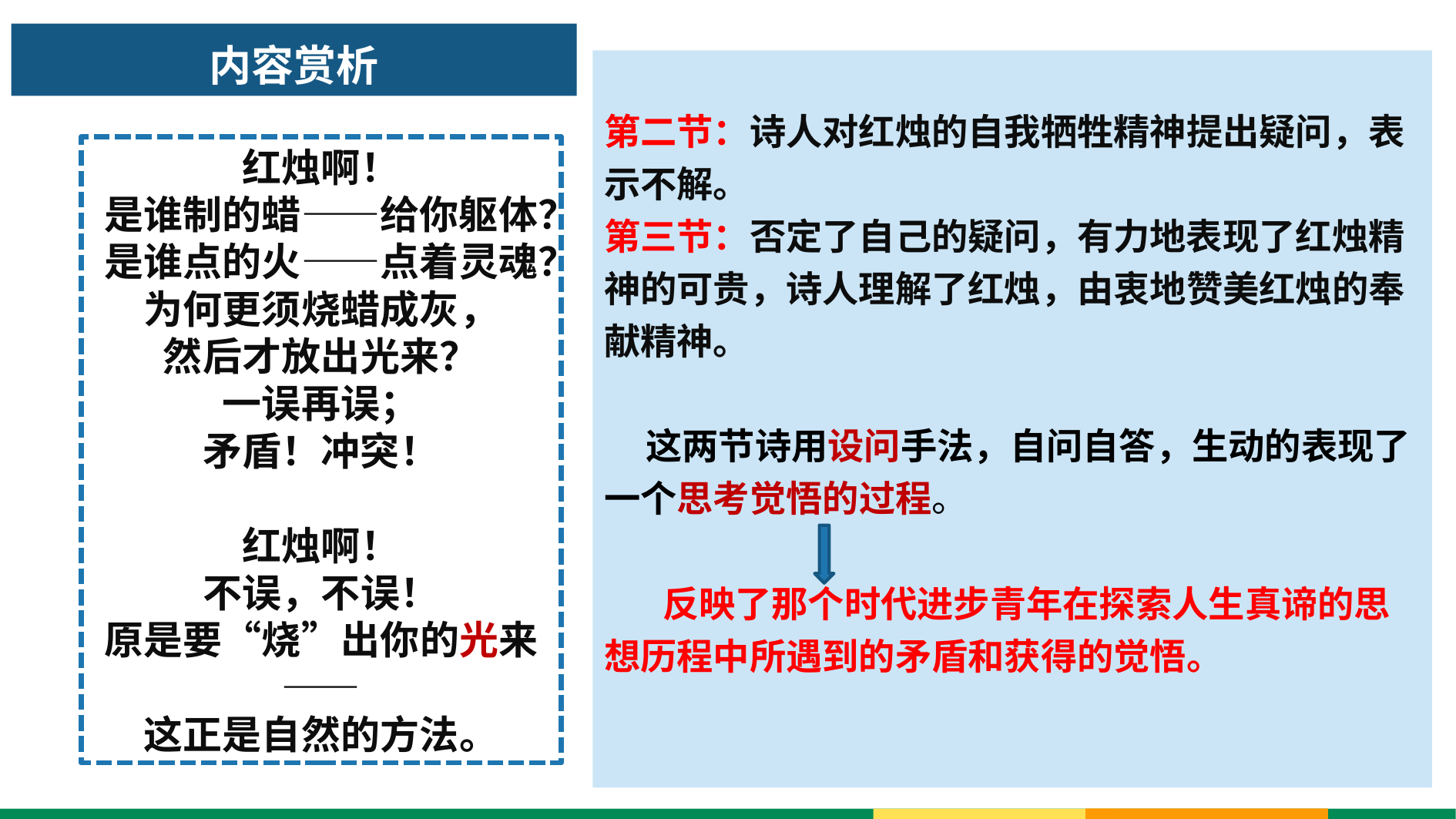

# 内容赏析

第二节：诗人对红烛的自我牺牲精神提出疑问，表示不解。
第三节：否定了自己的疑问，有力地表现了红烛精神的可贵，诗人理解了红烛，由衷地赞美红烛的奉献精神。

    这两节诗用设问手法，自问自答，生动的表现了一个思考觉悟的过程。

      反映了那个时代进步青年在探索人生真谛的思想历程中所遇到的矛盾和获得的觉悟。

红烛啊！
是谁制的蜡——给你躯体？
是谁点的火——点着灵魂？
为何更须烧蜡成灰，
然后才放出光来？
一误再误；
矛盾！冲突！

红烛啊！
不误，不误！
原是要“烧”出你的光来——
这正是自然的方法。